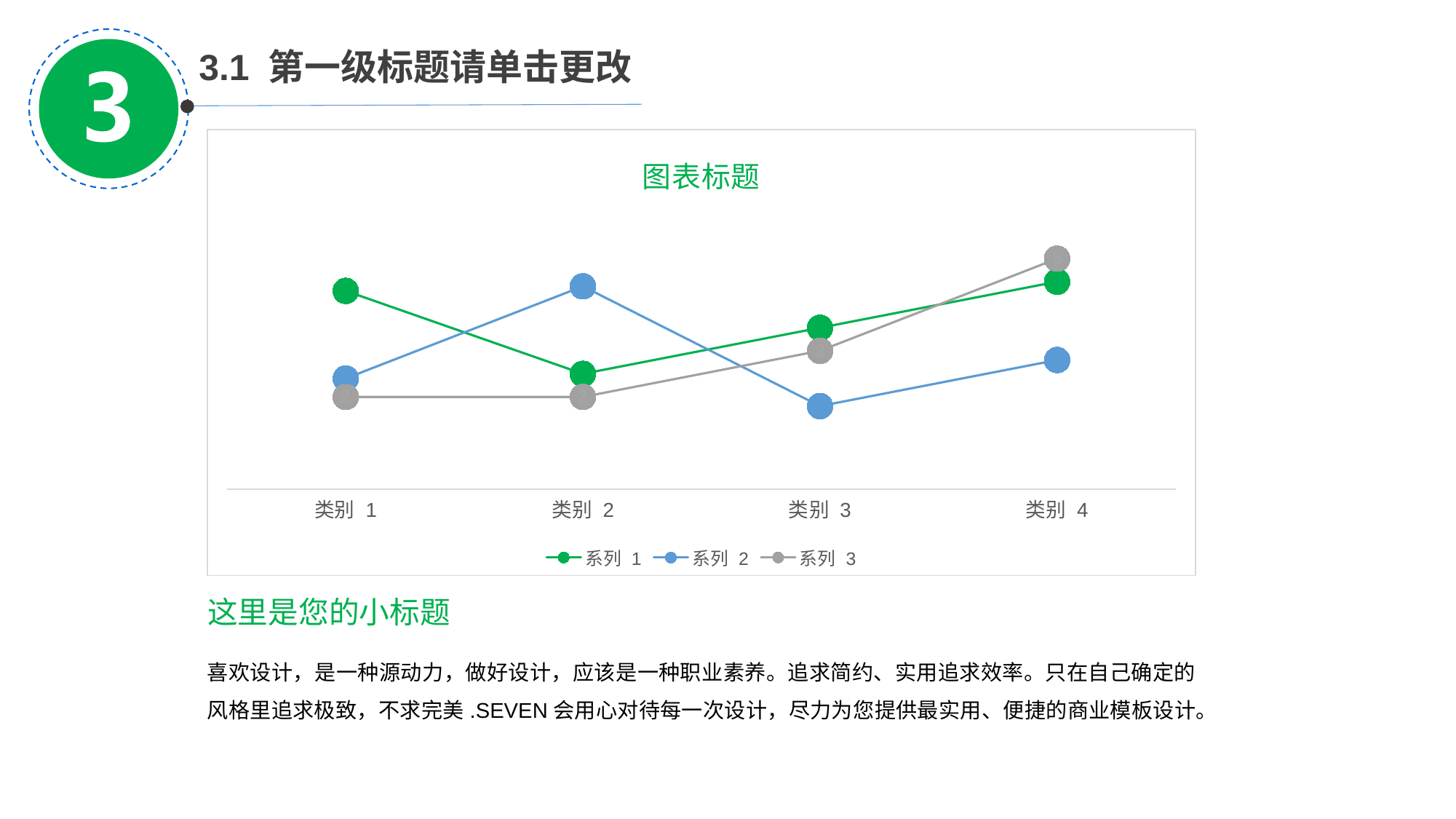

3.1 第一级标题请单击更改

### Chart: 图表标题

| Category | 系列 1 | 系列 2 | 系列 3 |
|---|---|---|---|
| 类别 1 | 4.3 | 2.4 | 2.0 |
| 类别 2 | 2.5 | 4.4 | 2.0 |
| 类别 3 | 3.5 | 1.8 | 3.0 |
| 类别 4 | 4.5 | 2.8 | 5.0 |
这里是您的小标题
喜欢设计，是一种源动力，做好设计，应该是一种职业素养。追求简约、实用追求效率。只在自己确定的风格里追求极致，不求完美.SEVEN会用心对待每一次设计，尽力为您提供最实用、便捷的商业模板设计。